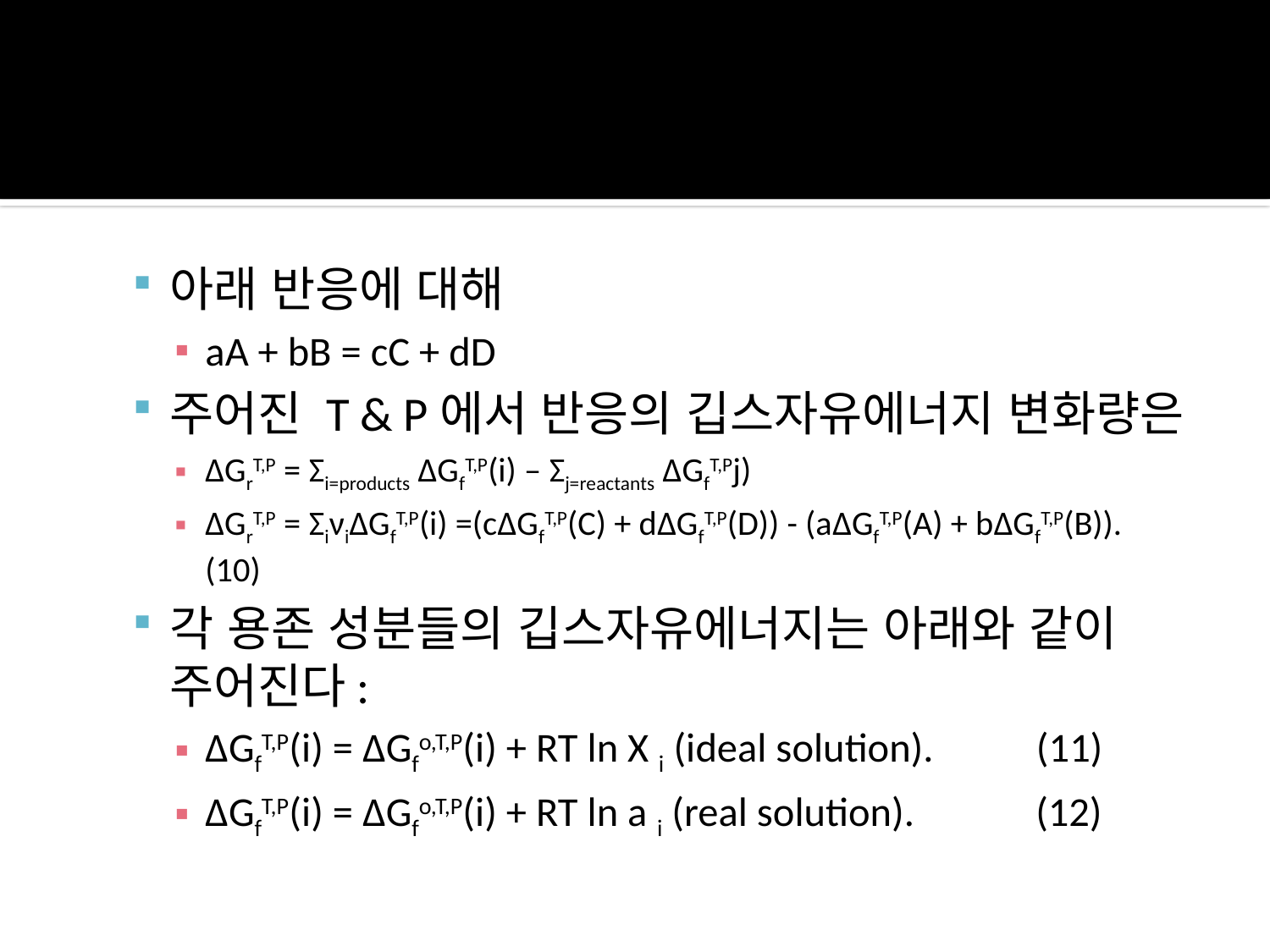

아래 반응에 대해
aA + bB = cC + dD
주어진 T & P에서 반응의 깁스자유에너지 변화량은
ΔGrT,P = Σi=products ΔGfT,P(i) – Σj=reactants ΔGfT,Pj)
ΔGrT,P = ΣiνiΔGfT,P(i) =(cΔGfT,P(C) + dΔGfT,P(D)) - (aΔGfT,P(A) + bΔGfT,P(B)).		(10)
각 용존 성분들의 깁스자유에너지는 아래와 같이 주어진다:
ΔGfT,P(i) = ΔGfo,T,P(i) + RT ln X i (ideal solution).           (11)
ΔGfT,P(i) = ΔGfo,T,P(i) + RT ln a i (real solution).             (12)